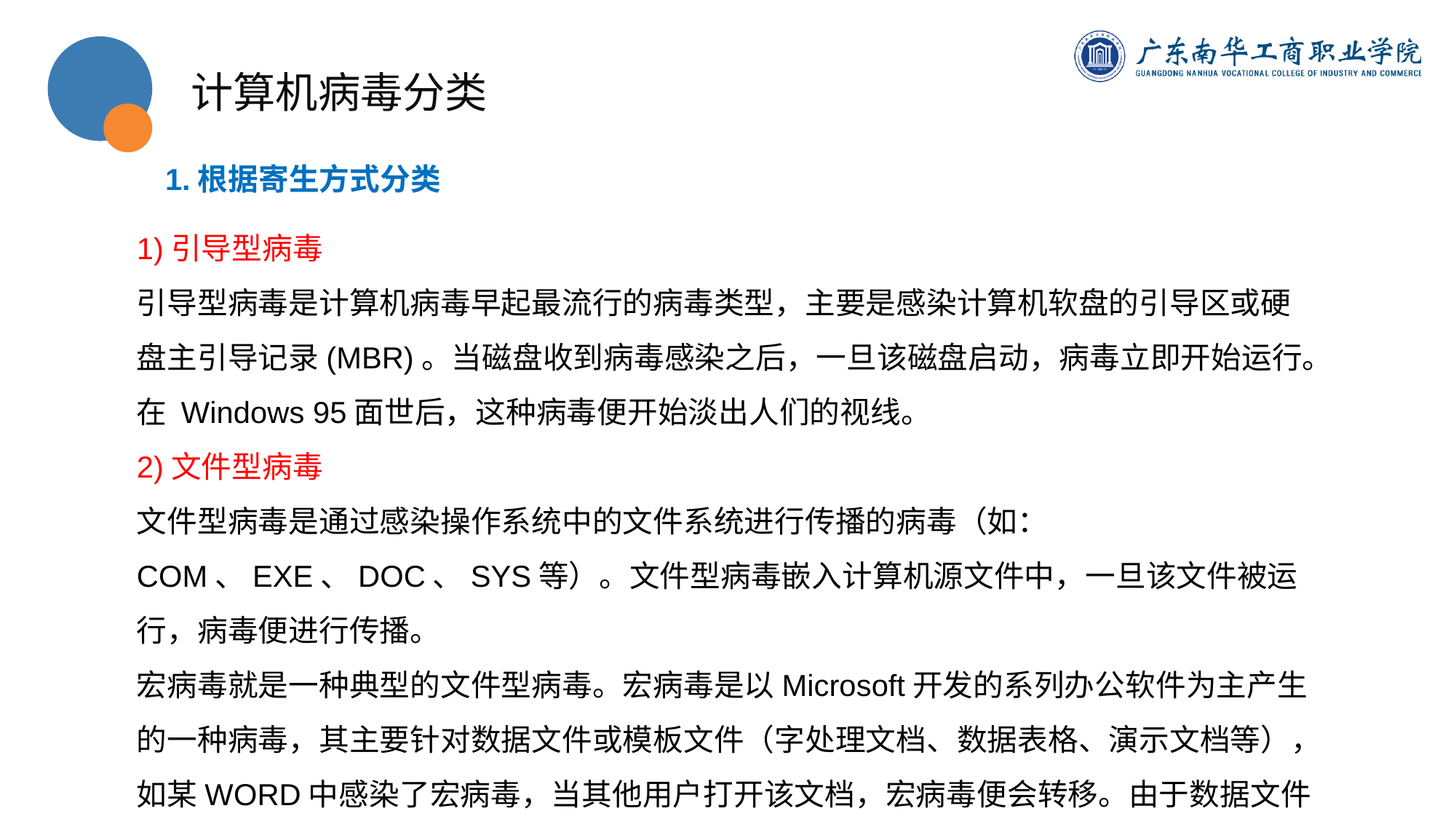

计算机病毒分类

1.根据寄生方式分类
1)引导型病毒
引导型病毒是计算机病毒早起最流行的病毒类型，主要是感染计算机软盘的引导区或硬盘主引导记录(MBR)。当磁盘收到病毒感染之后，一旦该磁盘启动，病毒立即开始运行。在 Windows 95面世后，这种病毒便开始淡出人们的视线。
2)文件型病毒
文件型病毒是通过感染操作系统中的文件系统进行传播的病毒（如：COM、EXE、DOC、SYS等）。文件型病毒嵌入计算机源文件中，一旦该文件被运行，病毒便进行传播。
宏病毒就是一种典型的文件型病毒。宏病毒是以Microsoft开发的系列办公软件为主产生的一种病毒，其主要针对数据文件或模板文件（字处理文档、数据表格、演示文档等），如某WORD中感染了宏病毒，当其他用户打开该文档，宏病毒便会转移。由于数据文件和模板文件的使用用户多，且跨越多种平台，使得宏病毒得到大规模的传播。